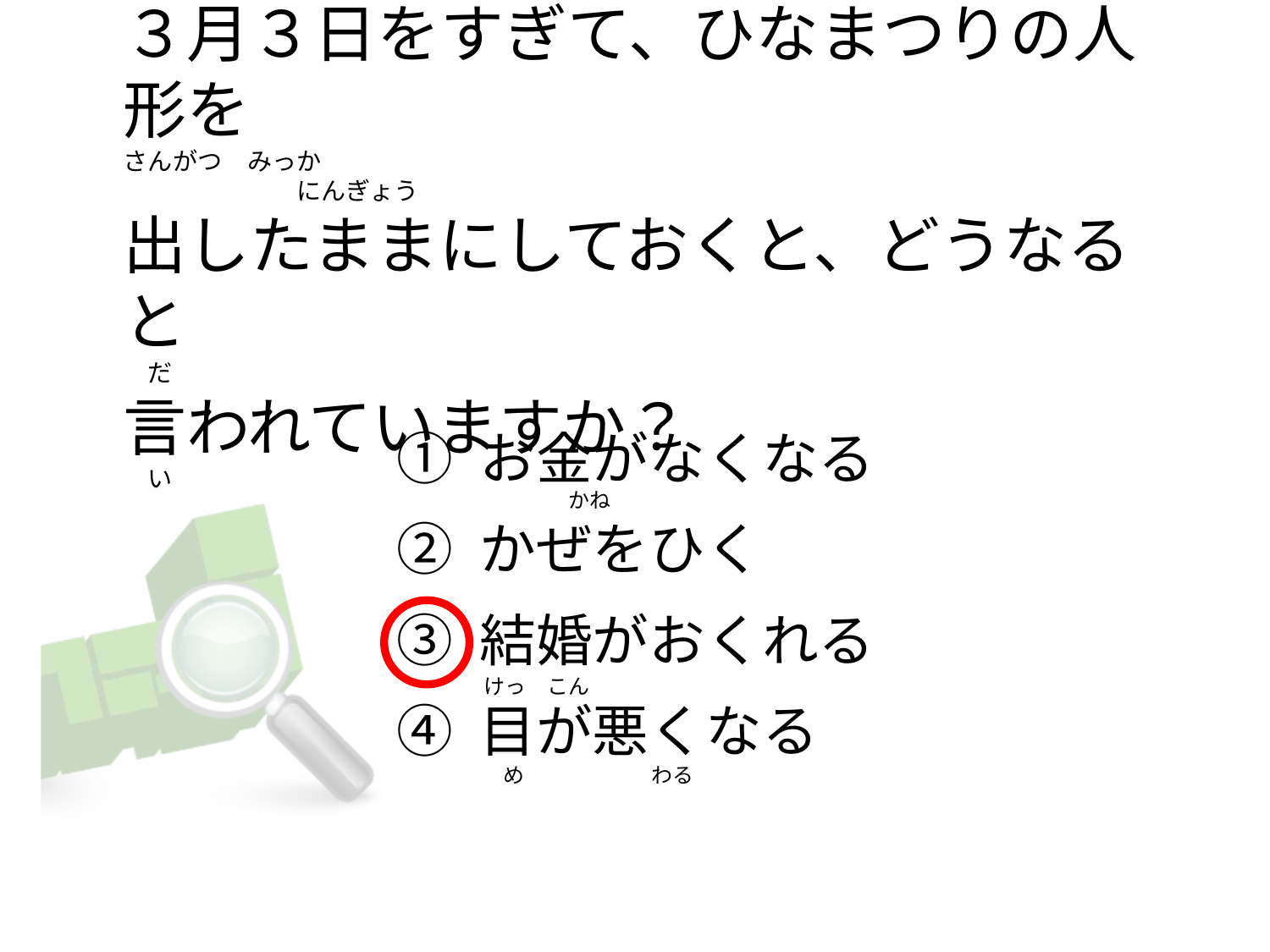

# ３月３日をすぎて、ひなまつりの人形を さんがつ　みっか　　　　　　　　　　　　　　　　　　　　　　　　　　　　　　　　　　　　　　　　にんぎょう 出したままにしておくと、どうなると 　だ 言われていますか？ 　い
① お金がなくなる
② かぜをひく
③ 結婚がおくれる
④ 目が悪くなる
　　　　　かね

　けっ　こん
　　め　　　　　　わる